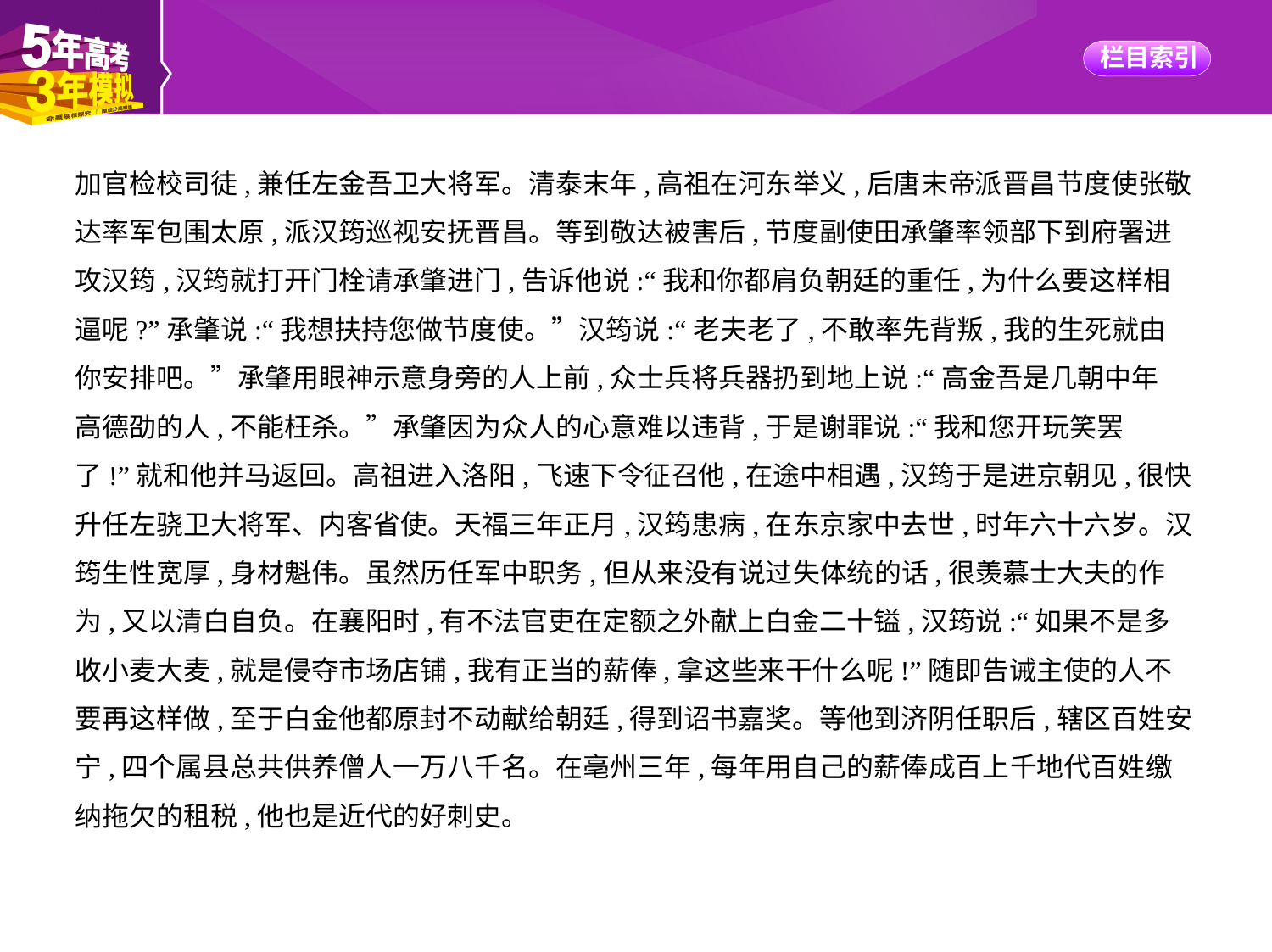

加官检校司徒,兼任左金吾卫大将军。清泰末年,高祖在河东举义,后唐末帝派晋昌节度使张敬
达率军包围太原,派汉筠巡视安抚晋昌。等到敬达被害后,节度副使田承肇率领部下到府署进
攻汉筠,汉筠就打开门栓请承肇进门,告诉他说:“我和你都肩负朝廷的重任,为什么要这样相
逼呢?”承肇说:“我想扶持您做节度使。”汉筠说:“老夫老了,不敢率先背叛,我的生死就由
你安排吧。”承肇用眼神示意身旁的人上前,众士兵将兵器扔到地上说:“高金吾是几朝中年
高德劭的人,不能枉杀。”承肇因为众人的心意难以违背,于是谢罪说:“我和您开玩笑罢
了!”就和他并马返回。高祖进入洛阳,飞速下令征召他,在途中相遇,汉筠于是进京朝见,很快
升任左骁卫大将军、内客省使。天福三年正月,汉筠患病,在东京家中去世,时年六十六岁。汉
筠生性宽厚,身材魁伟。虽然历任军中职务,但从来没有说过失体统的话,很羡慕士大夫的作
为,又以清白自负。在襄阳时,有不法官吏在定额之外献上白金二十镒,汉筠说:“如果不是多
收小麦大麦,就是侵夺市场店铺,我有正当的薪俸,拿这些来干什么呢!”随即告诫主使的人不
要再这样做,至于白金他都原封不动献给朝廷,得到诏书嘉奖。等他到济阴任职后,辖区百姓安
宁,四个属县总共供养僧人一万八千名。在亳州三年,每年用自己的薪俸成百上千地代百姓缴
纳拖欠的租税,他也是近代的好刺史。